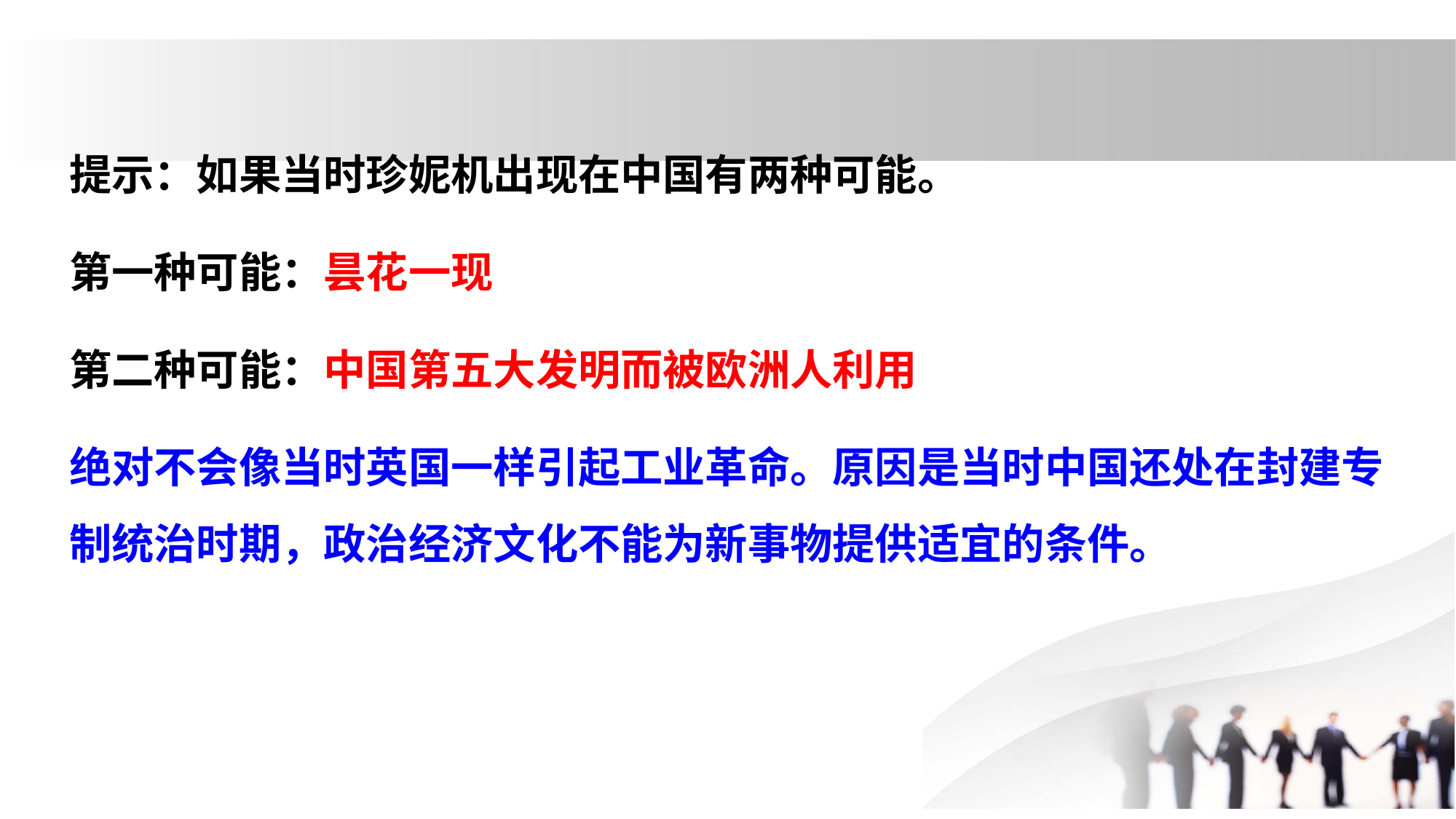

提示：如果当时珍妮机出现在中国有两种可能。
第一种可能：昙花一现
第二种可能：中国第五大发明而被欧洲人利用
绝对不会像当时英国一样引起工业革命。原因是当时中国还处在封建专制统治时期，政治经济文化不能为新事物提供适宜的条件。